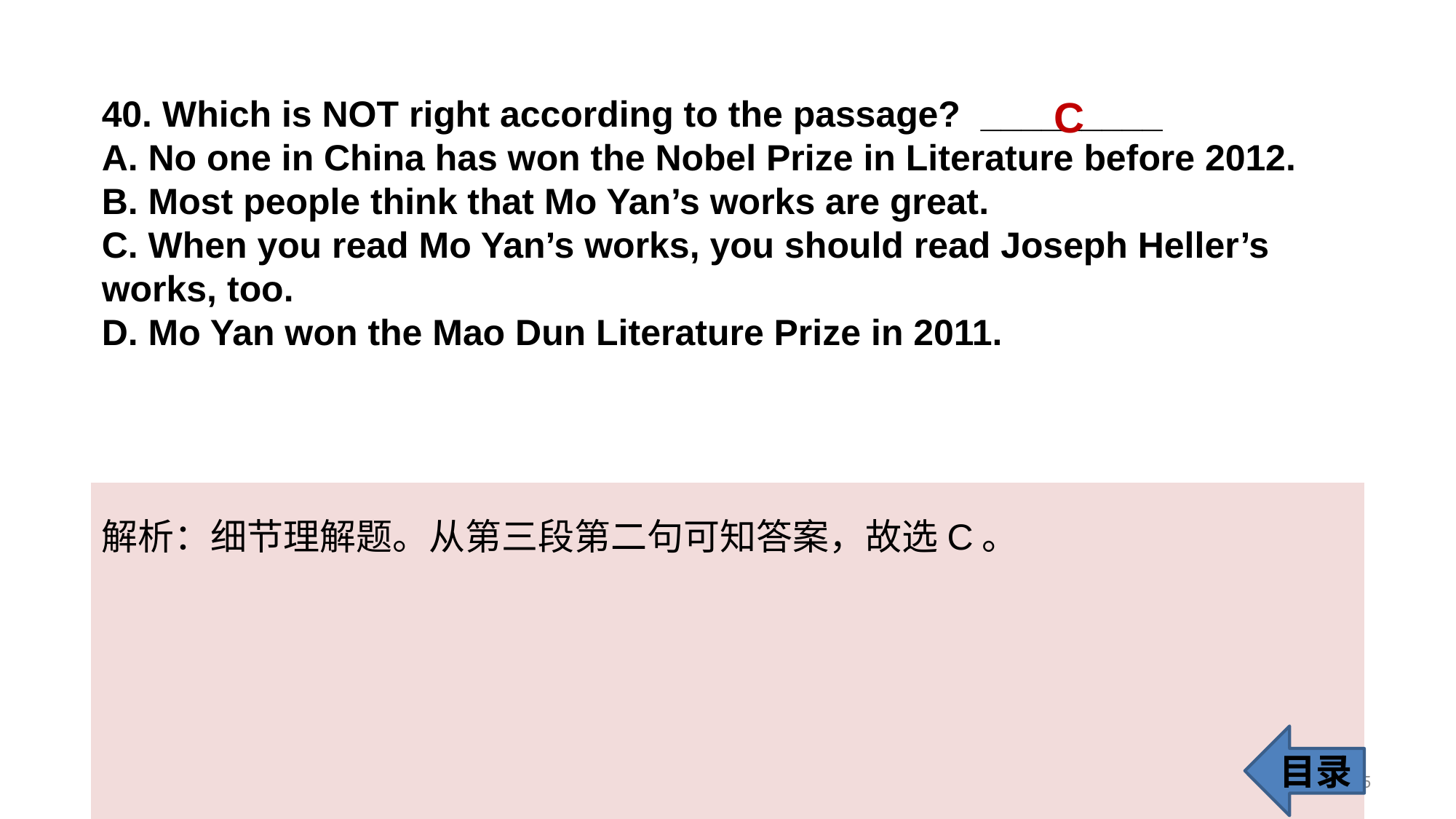

40. Which is NOT right according to the passage?  _________
A. No one in China has won the Nobel Prize in Literature before 2012.
B. Most people think that Mo Yan’s works are great.
C. When you read Mo Yan’s works, you should read Joseph Heller’s works, too.
D. Mo Yan won the Mao Dun Literature Prize in 2011.
C

解析：细节理解题。从第三段第二句可知答案，故选C。
目录
45